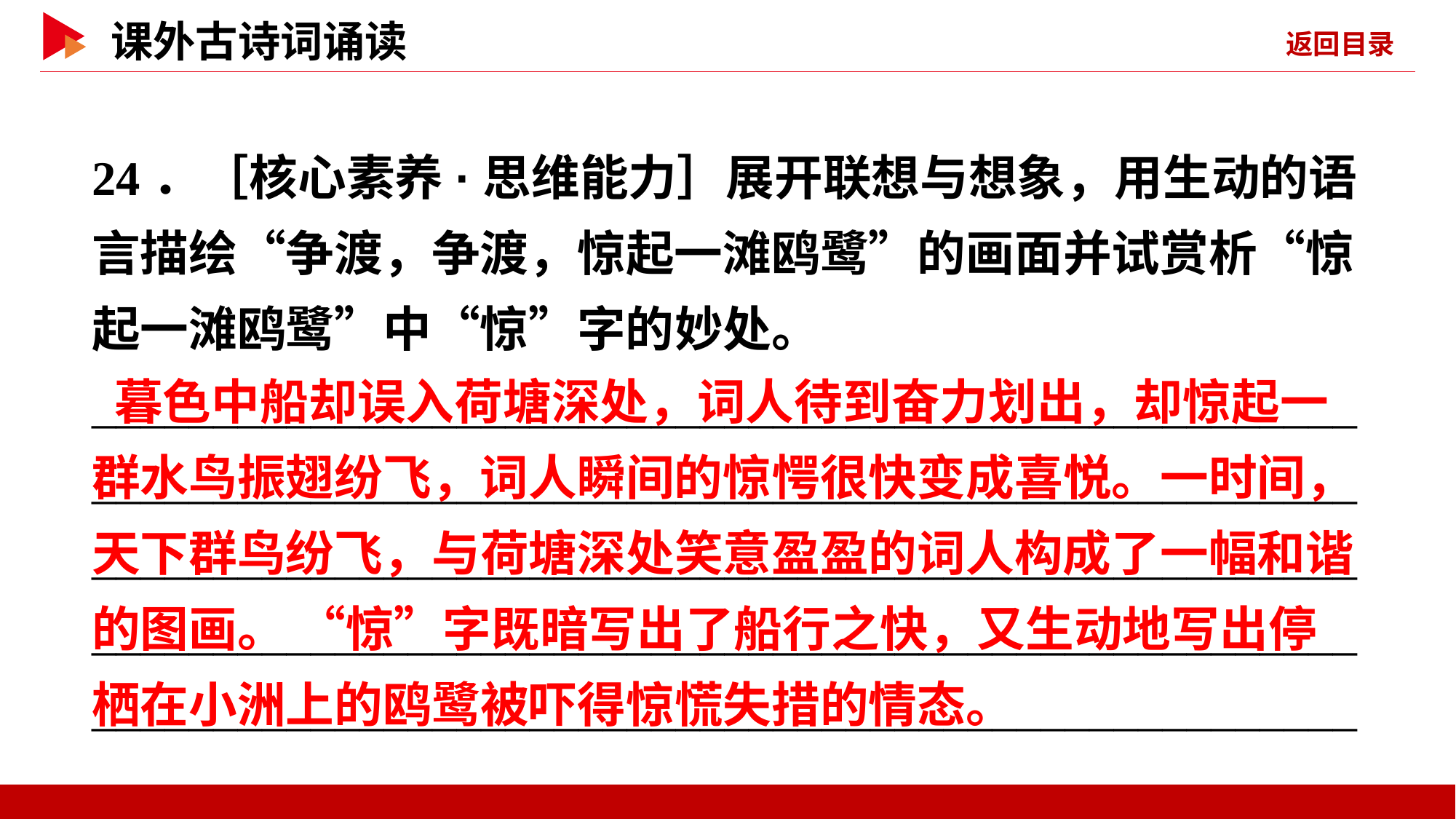

24．［核心素养·思维能力］展开联想与想象，用生动的语言描绘“争渡，争渡，惊起一滩鸥鹭”的画面并试赏析“惊起一滩鸥鹭”中“惊”字的妙处。
____________________________________________________________________________________________________________________________________________________________________________________________________________________________________________________________________
 暮色中船却误入荷塘深处，词人待到奋力划出，却惊起一群水鸟振翅纷飞，词人瞬间的惊愕很快变成喜悦。一时间，天下群鸟纷飞，与荷塘深处笑意盈盈的词人构成了一幅和谐的图画。 “惊”字既暗写出了船行之快，又生动地写出停栖在小洲上的鸥鹭被吓得惊慌失措的情态。